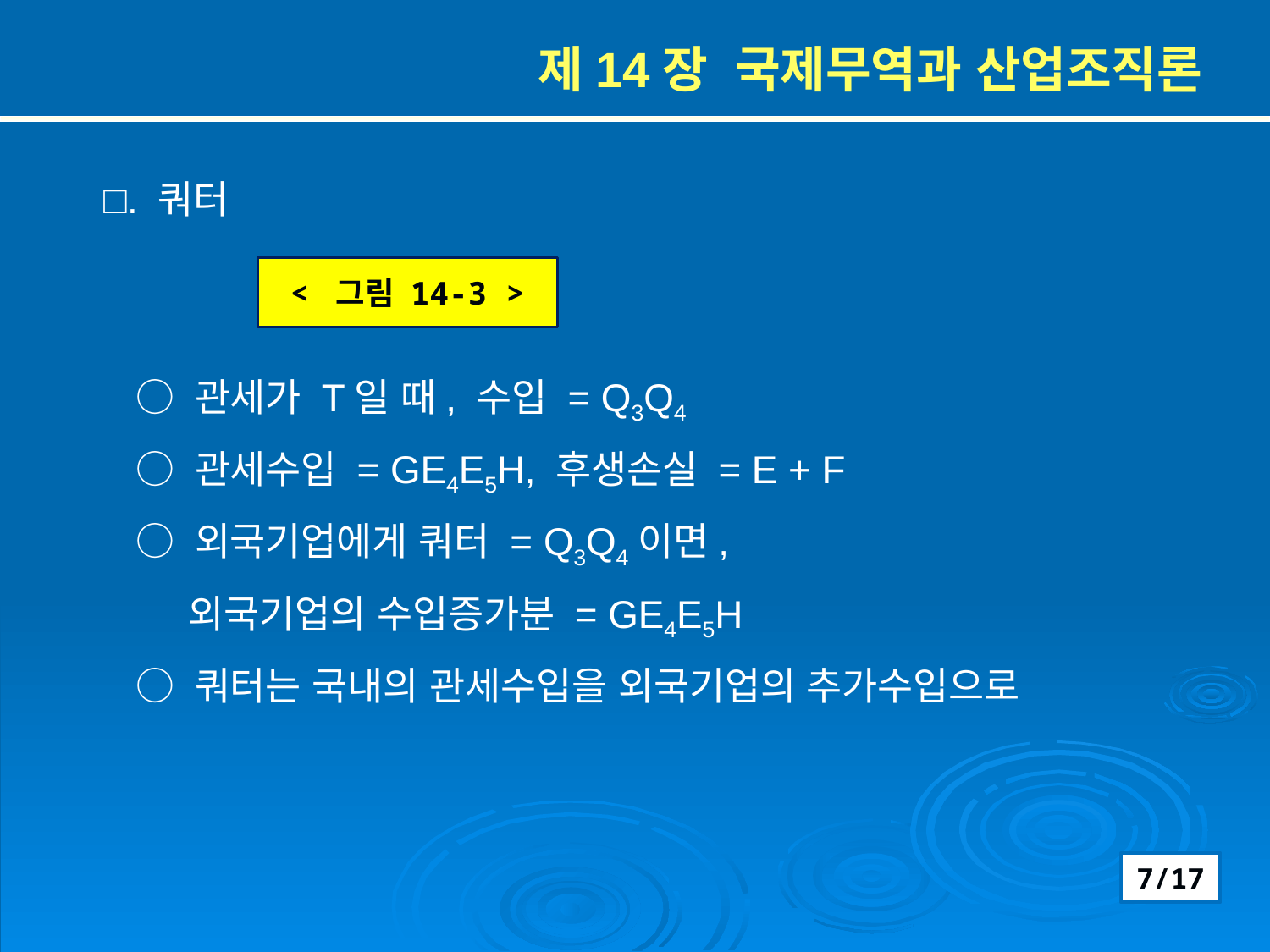

제14장  국제무역과 산업조직론

  □. 쿼터

     ○ 관세가 T일 때, 수입 = Q3Q4
     ○ 관세수입 = GE4E5H, 후생손실 = E + F
     ○ 외국기업에게 쿼터 = Q3Q4이면,
         외국기업의 수입증가분 = GE4E5H
     ○ 쿼터는 국내의 관세수입을 외국기업의 추가수입으로
< 그림 14-3 >
7/17